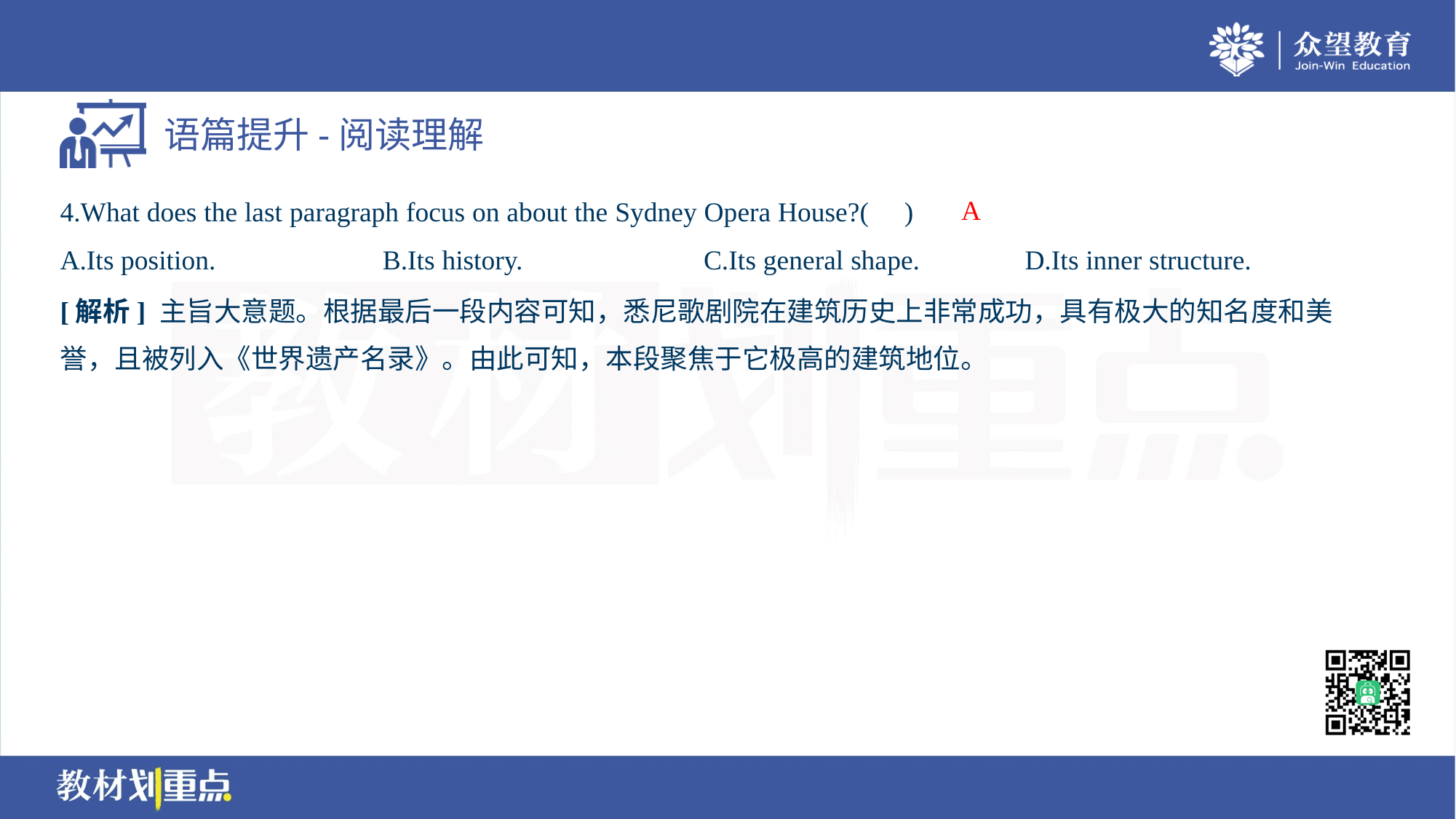

A
4.What does the last paragraph focus on about the Sydney Opera House?(     )
A.Its position.	B.Its history.	C.Its general shape.	D.Its inner structure.
[解析] 主旨大意题。根据最后一段内容可知，悉尼歌剧院在建筑历史上非常成功，具有极大的知名度和美
誉，且被列入《世界遗产名录》。由此可知，本段聚焦于它极高的建筑地位。